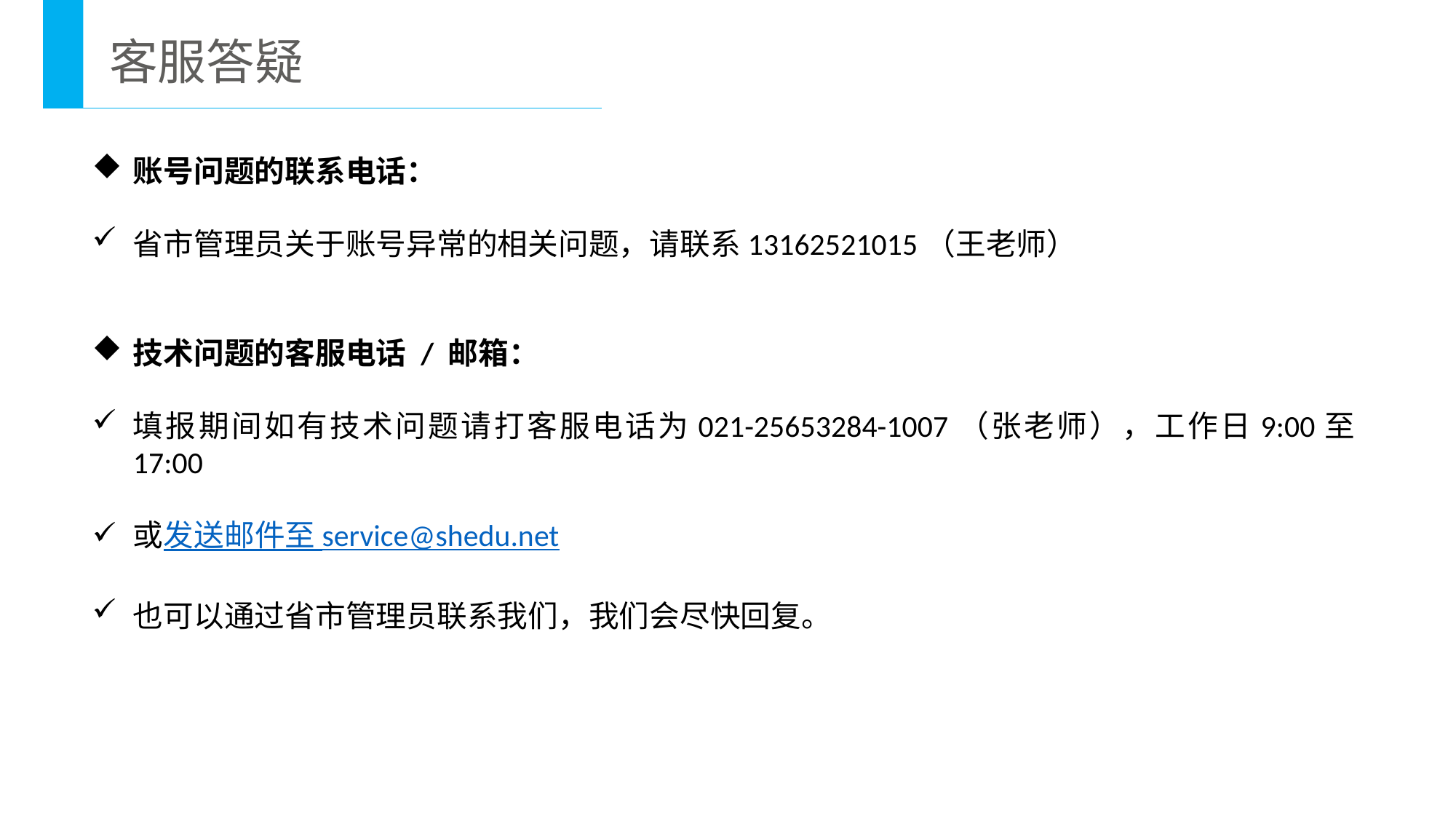

客服答疑
账号问题的联系电话：

省市管理员关于账号异常的相关问题，请联系13162521015（王老师）

技术问题的客服电话 / 邮箱：

填报期间如有技术问题请打客服电话为021-25653284-1007（张老师），工作日9:00至17:00

或发送邮件至 service@shedu.net

也可以通过省市管理员联系我们，我们会尽快回复。